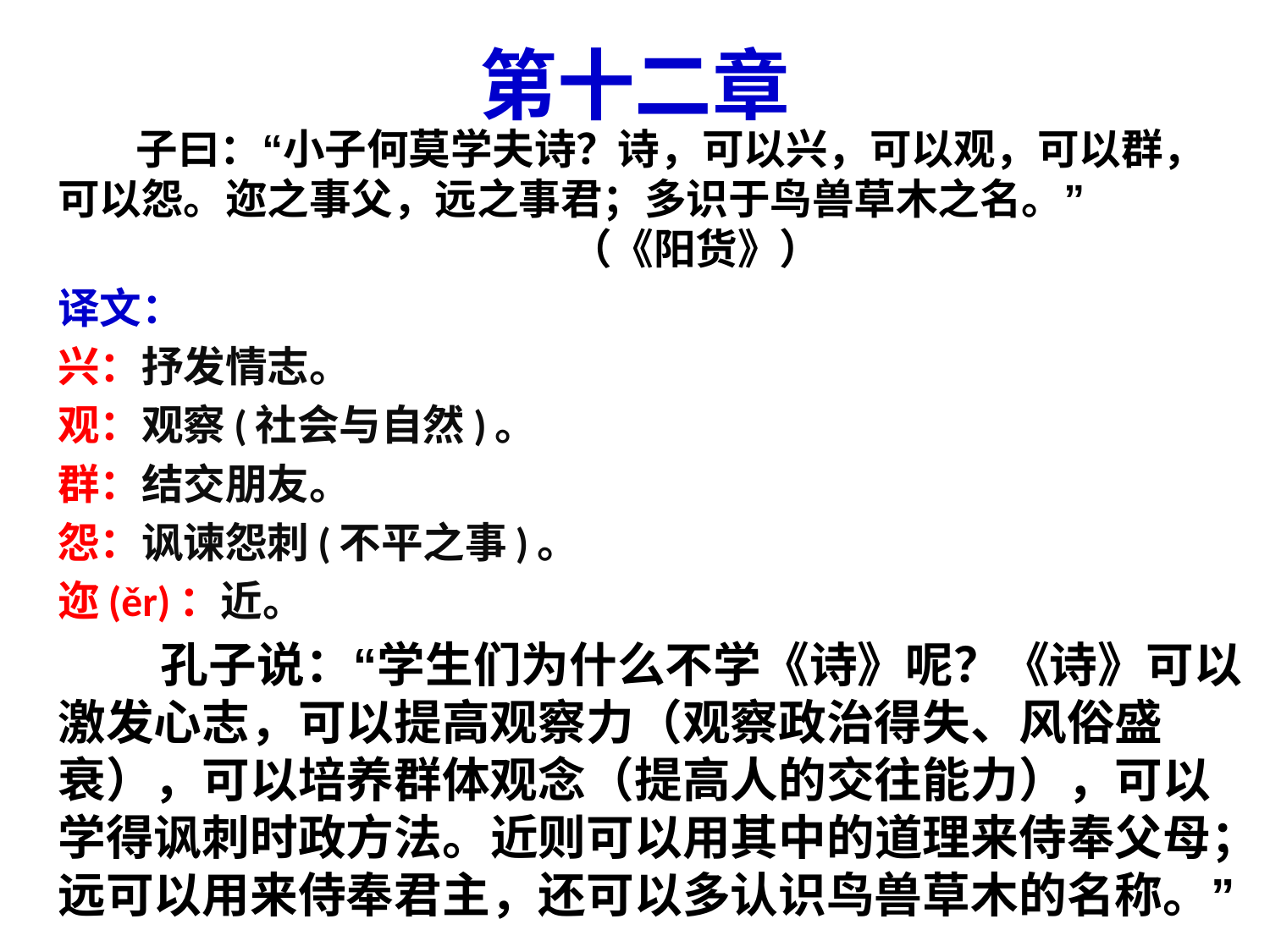

# 第十二章
      子曰：“小子何莫学夫诗？诗，可以兴，可以观，可以群，可以怨。迩之事父，远之事君；多识于鸟兽草木之名。”                                                          （《阳货》）
译文：
兴：抒发情志。
观：观察(社会与自然)。
群：结交朋友。
怨：讽谏怨刺(不平之事)。
迩(ěr)：近。
       孔子说：“学生们为什么不学《诗》呢？《诗》可以激发心志，可以提高观察力（观察政治得失、风俗盛衰），可以培养群体观念（提高人的交往能力），可以学得讽刺时政方法。近则可以用其中的道理来侍奉父母；远可以用来侍奉君主，还可以多认识鸟兽草木的名称。”